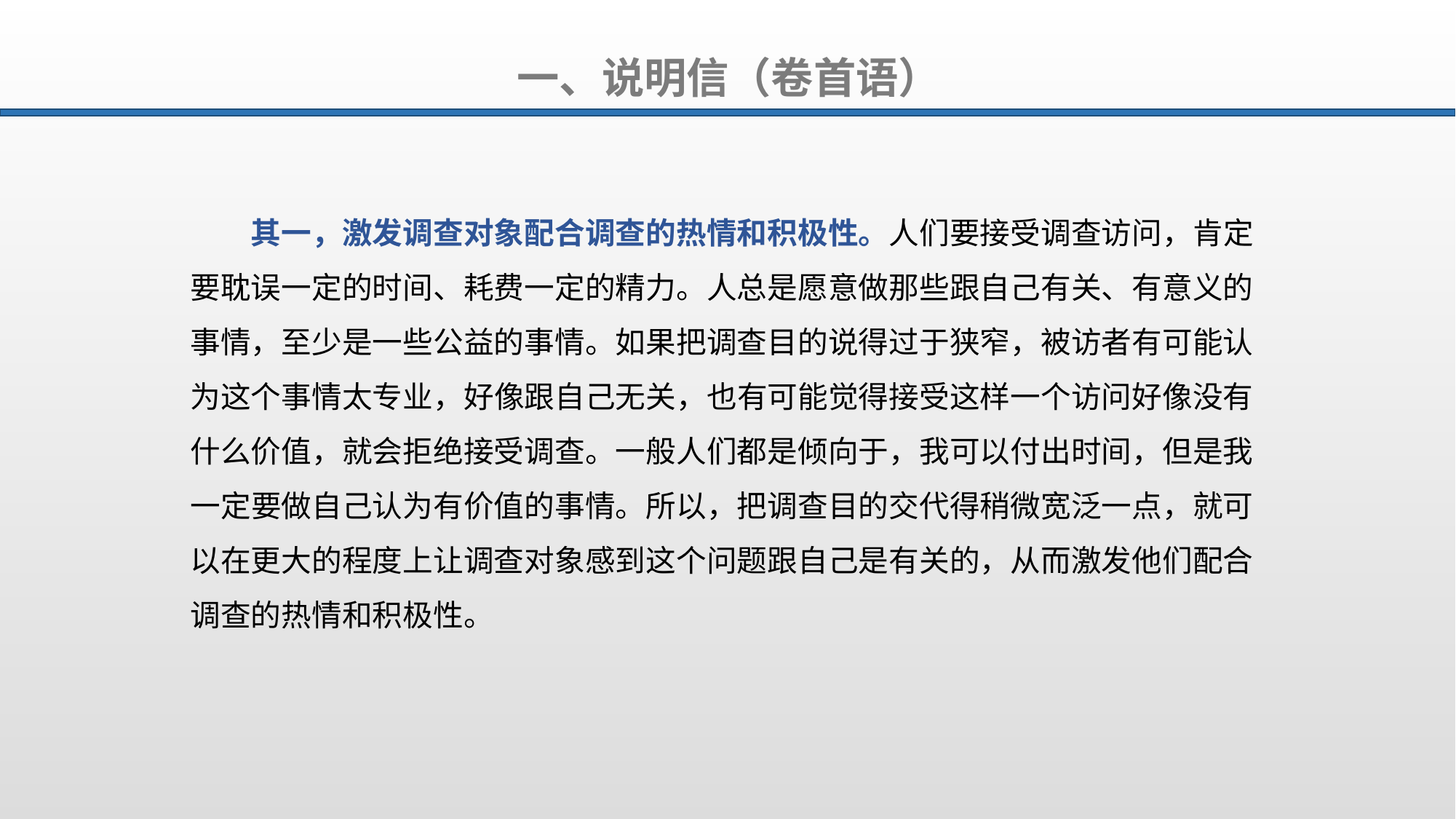

一、说明信（卷首语）

其一，激发调查对象配合调查的热情和积极性。人们要接受调查访问，肯定要耽误一定的时间、耗费一定的精力。人总是愿意做那些跟自己有关、有意义的事情，至少是一些公益的事情。如果把调查目的说得过于狭窄，被访者有可能认为这个事情太专业，好像跟自己无关，也有可能觉得接受这样一个访问好像没有什么价值，就会拒绝接受调查。一般人们都是倾向于，我可以付出时间，但是我一定要做自己认为有价值的事情。所以，把调查目的交代得稍微宽泛一点，就可以在更大的程度上让调查对象感到这个问题跟自己是有关的，从而激发他们配合调查的热情和积极性。